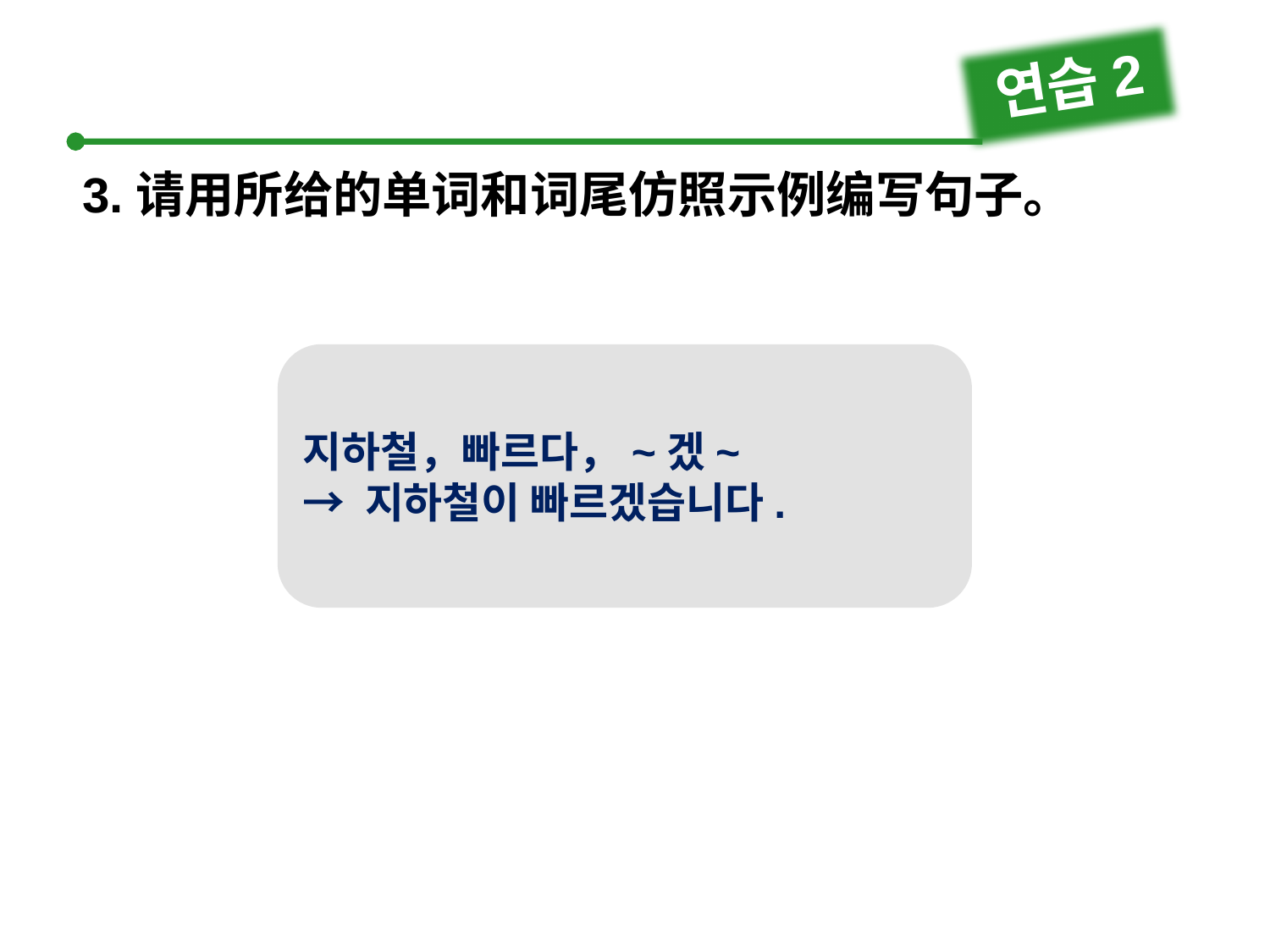

연습2
3.请用所给的单词和词尾仿照示例编写句子。
지하철，빠르다，~겠~
→ 지하철이 빠르겠습니다.